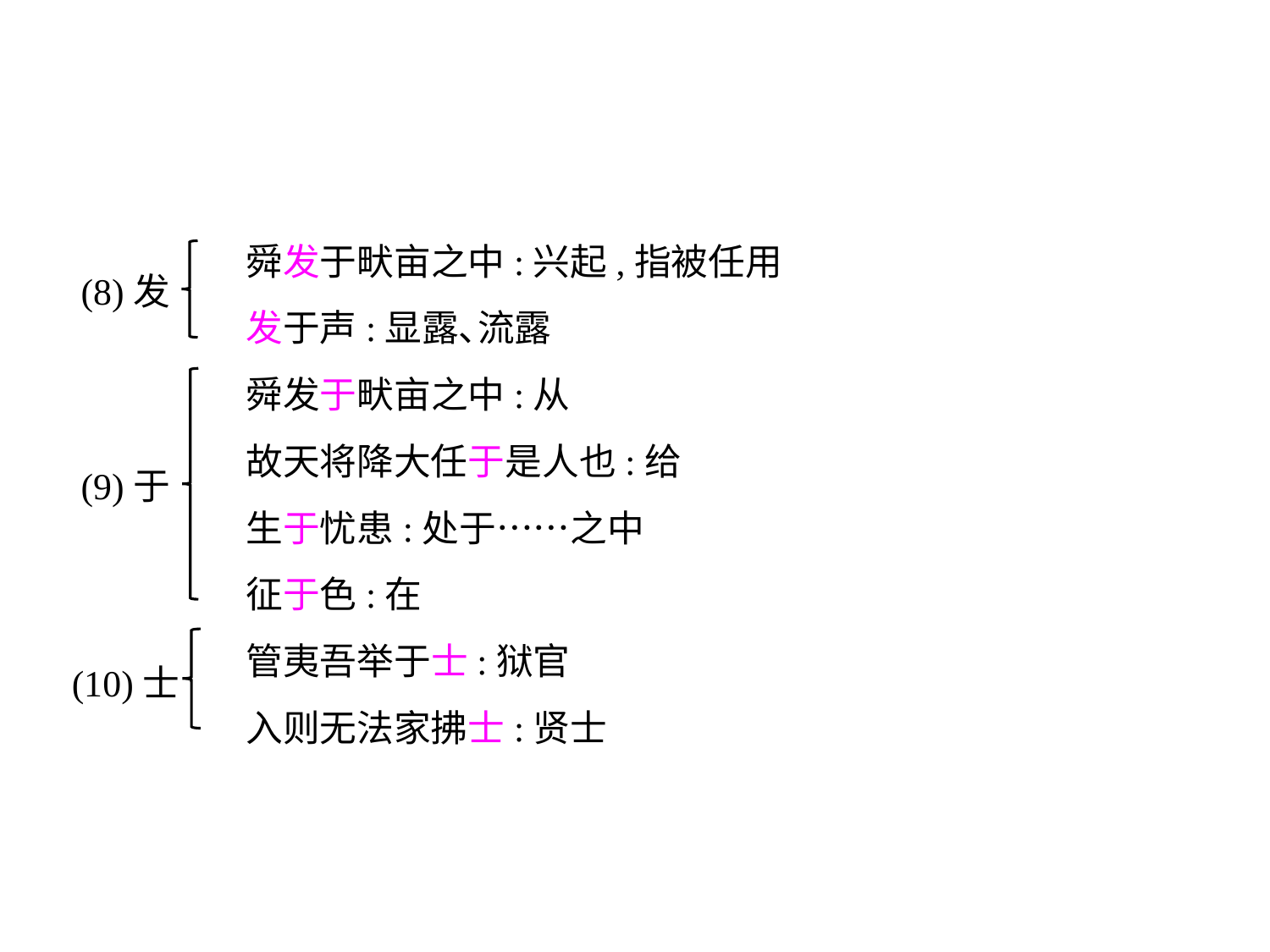

舜发于畎亩之中:兴起,指被任用
	   发于声:显露､流露
	   舜发于畎亩之中:从
	   故天将降大任于是人也:给
	   生于忧患:处于……之中
	   征于色:在
	   管夷吾举于士:狱官
	   入则无法家拂士:贤士

(8)发

(9)于

(10)士